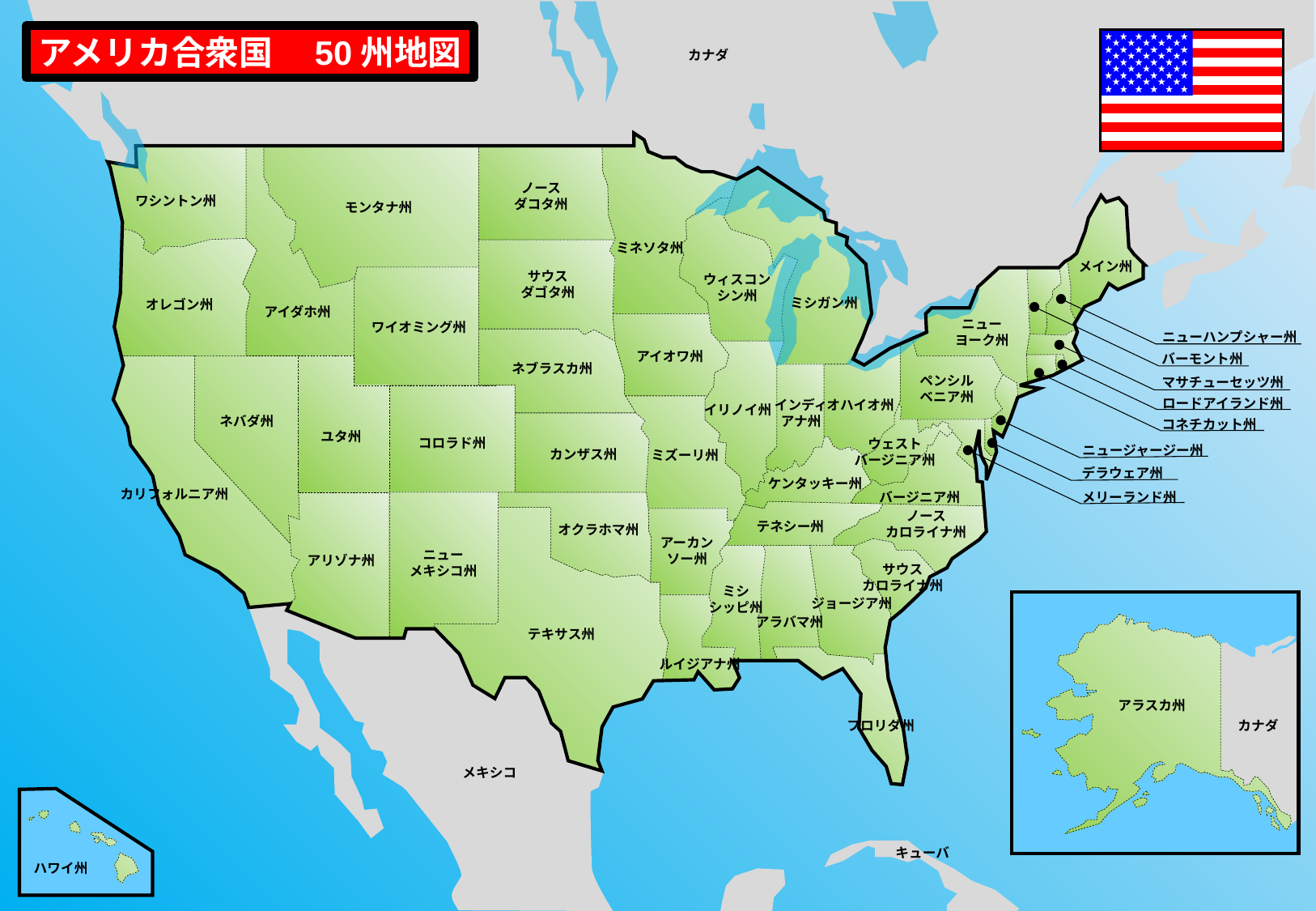

カナダ

ノース
ダコタ州
ワシントン州
モンタナ州
ミネソタ州
メイン州
サウス
ダゴタ州
ウィスコン
シン州
ミシガン州
オレゴン州
アイダホ州

ニュー
ヨーク州
ワイオミング州
ニューハンプシャー州
アイオワ州
バーモント州

ネブラスカ州

ペンシル
ベニア州
マサチューセッツ州

ロードアイランド州
インディ
アナ州
オハイオ州
イリノイ州
ネバダ州
コネチカット州

ユタ州
コロラド州
ウェスト
バージニア州
ニュージャージー州
カンザス州
ミズーリ州

デラウェア州
ケンタッキー州
カリフォルニア州
メリーランド州
バージニア州
ノース
カロライナ州
テネシー州
オクラホマ州
アーカン
ソー州
ニュー
メキシコ州
アリゾナ州
サウス
カロライナ州
ミシ
シッピ州
ジョージア州
アラバマ州
テキサス州
ルイジアナ州
アラスカ州
フロリダ州
ハワイ州

カナダ
メキシコ

キューバ

アメリカ合衆国　50州地図